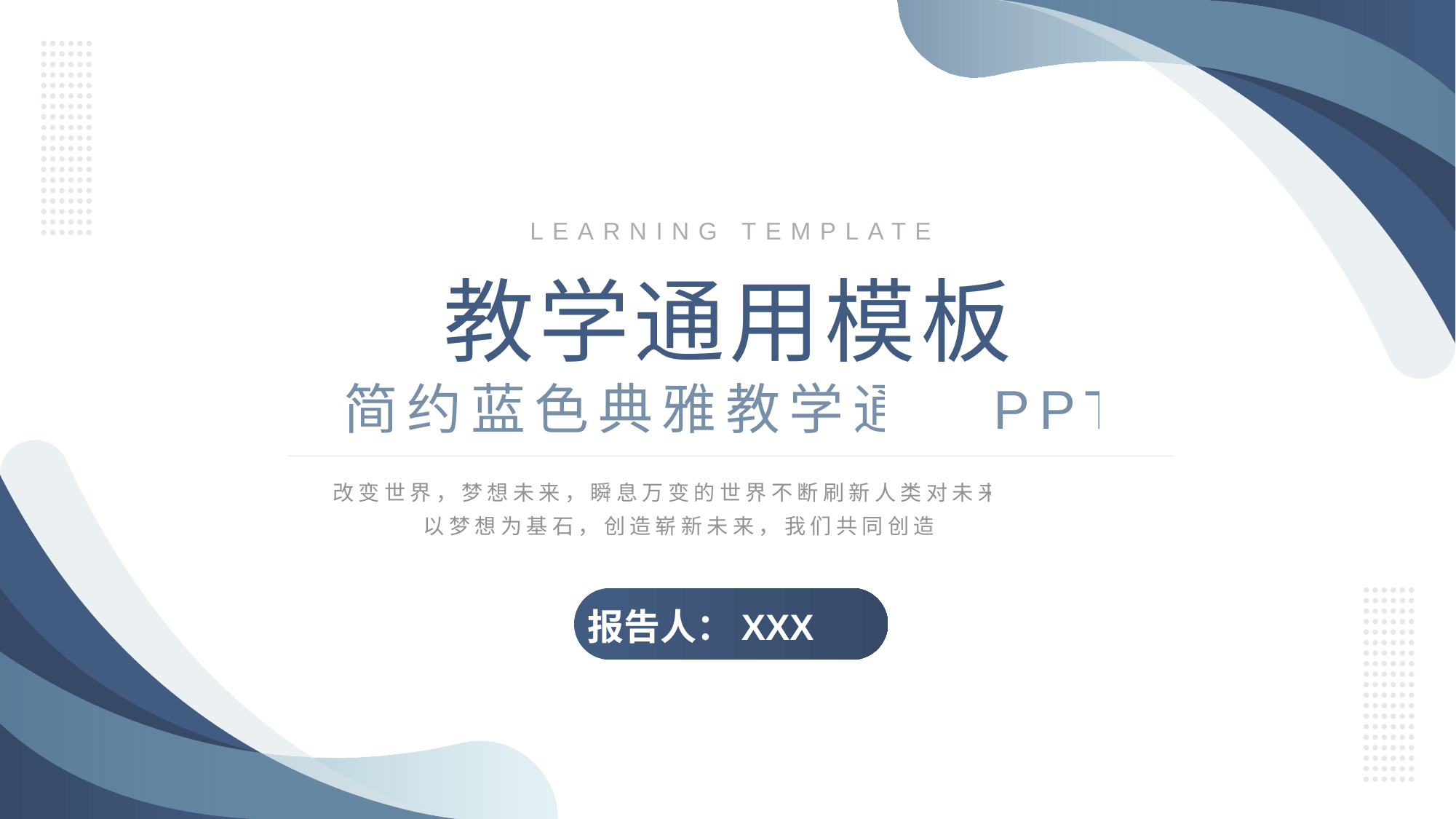

LEARNING TEMPLATE
教学通用模板
简约蓝色典雅教学通用PPT
改变世界，梦想未来，瞬息万变的世界不断刷新人类对未来的无限想象
以梦想为基石，创造崭新未来，我们共同创造新的世界

报告人：XXX